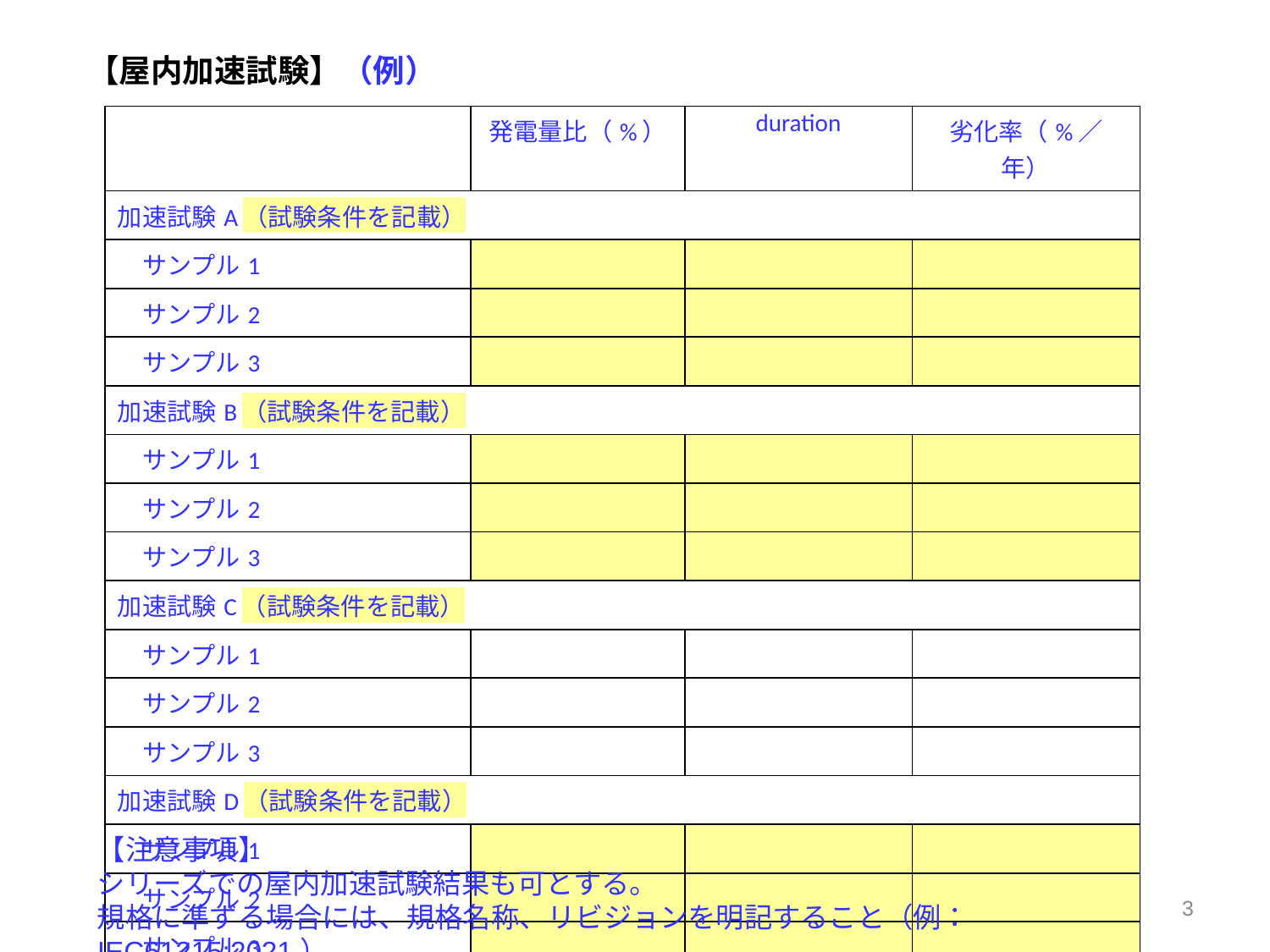

【屋内加速試験】（例）
|  | 発電量比（%） | duration | 劣化率（%／年） |
| --- | --- | --- | --- |
| 加速試験A（試験条件を記載） |  |  |  |
| サンプル1 |  |  |  |
| サンプル2 |  |  |  |
| サンプル3 |  |  |  |
| 加速試験B（試験条件を記載） |  |  |  |
| サンプル1 |  |  |  |
| サンプル2 |  |  |  |
| サンプル3 |  |  |  |
| 加速試験C（試験条件を記載） |  |  |  |
| サンプル1 |  |  |  |
| サンプル2 |  |  |  |
| サンプル3 |  |  |  |
| 加速試験D（試験条件を記載） |  |  |  |
| サンプル1 |  |  |  |
| サンプル2 |  |  |  |
| サンプル3 |  |  |  |
【注意事項】
シリーズでの屋内加速試験結果も可とする。
規格に準ずる場合には、規格名称、リビジョンを明記すること（例：IEC61215:2021）
3